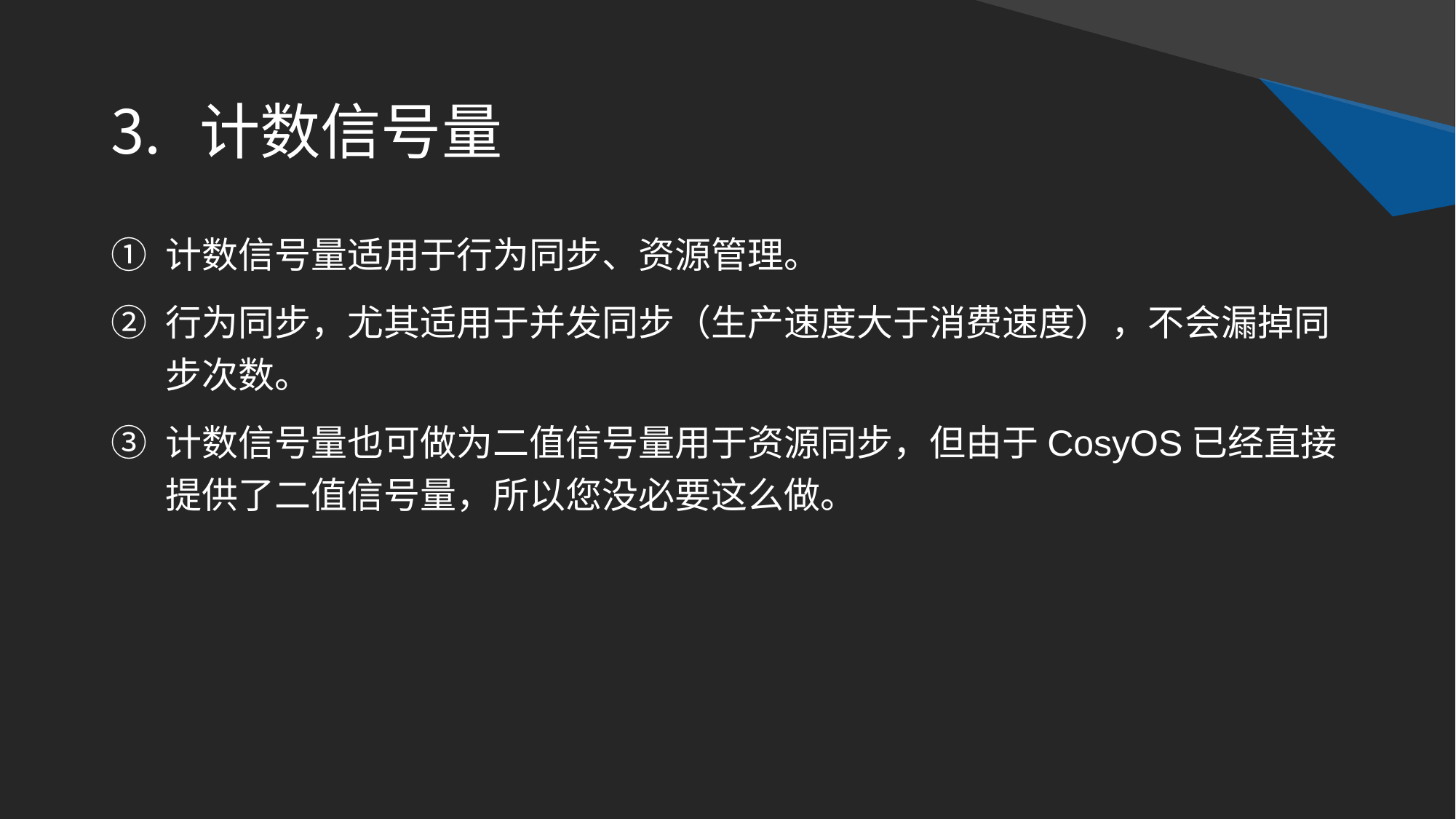

# 计数信号量
计数信号量适用于行为同步、资源管理。
行为同步，尤其适用于并发同步（生产速度大于消费速度），不会漏掉同步次数。
计数信号量也可做为二值信号量用于资源同步，但由于CosyOS已经直接提供了二值信号量，所以您没必要这么做。